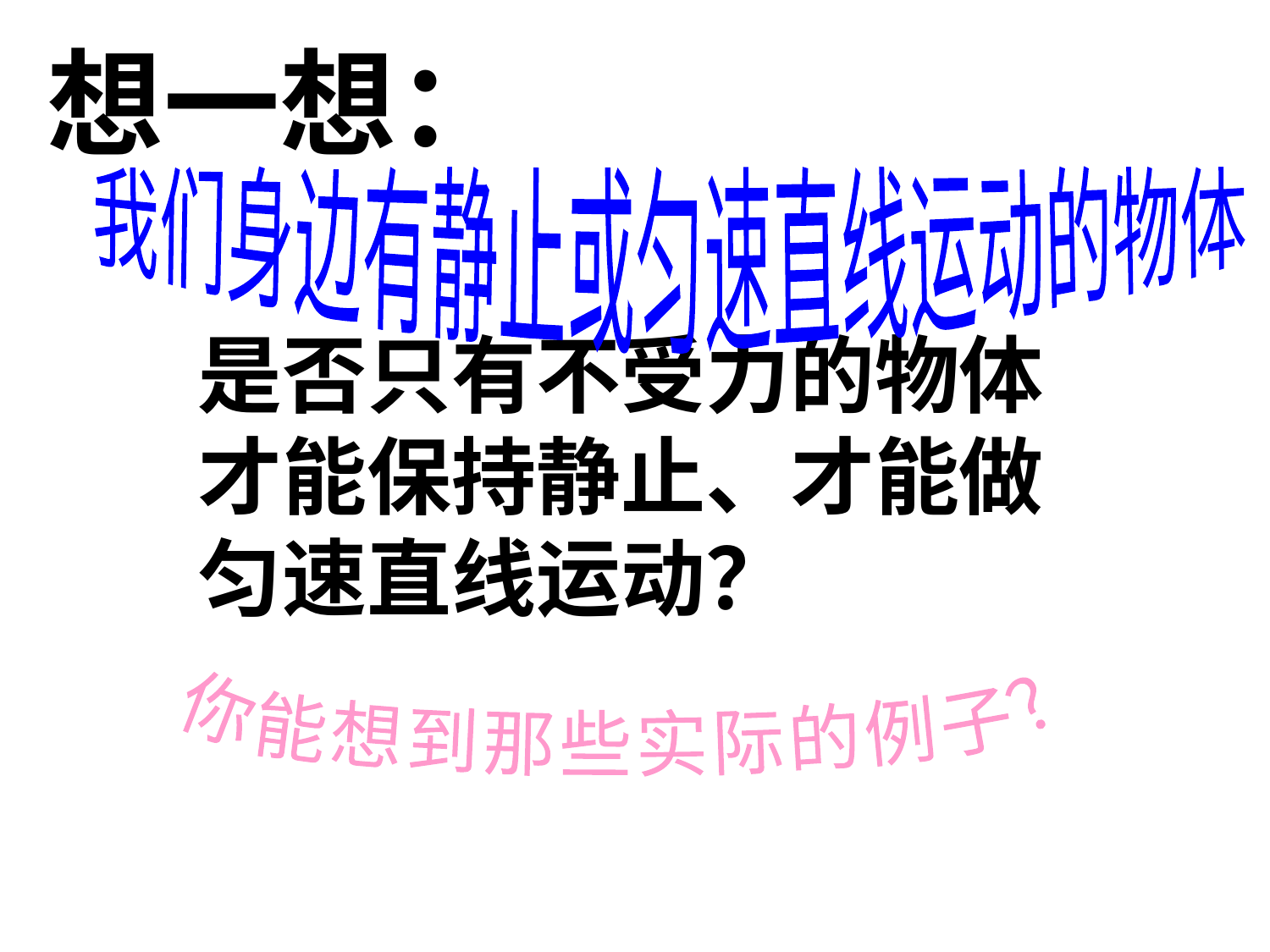

想一想：
是否只有不受力的物体才能保持静止、才能做匀速直线运动？
我们身边有静止或匀速直线运动的物体
你能想到那些实际的例子？